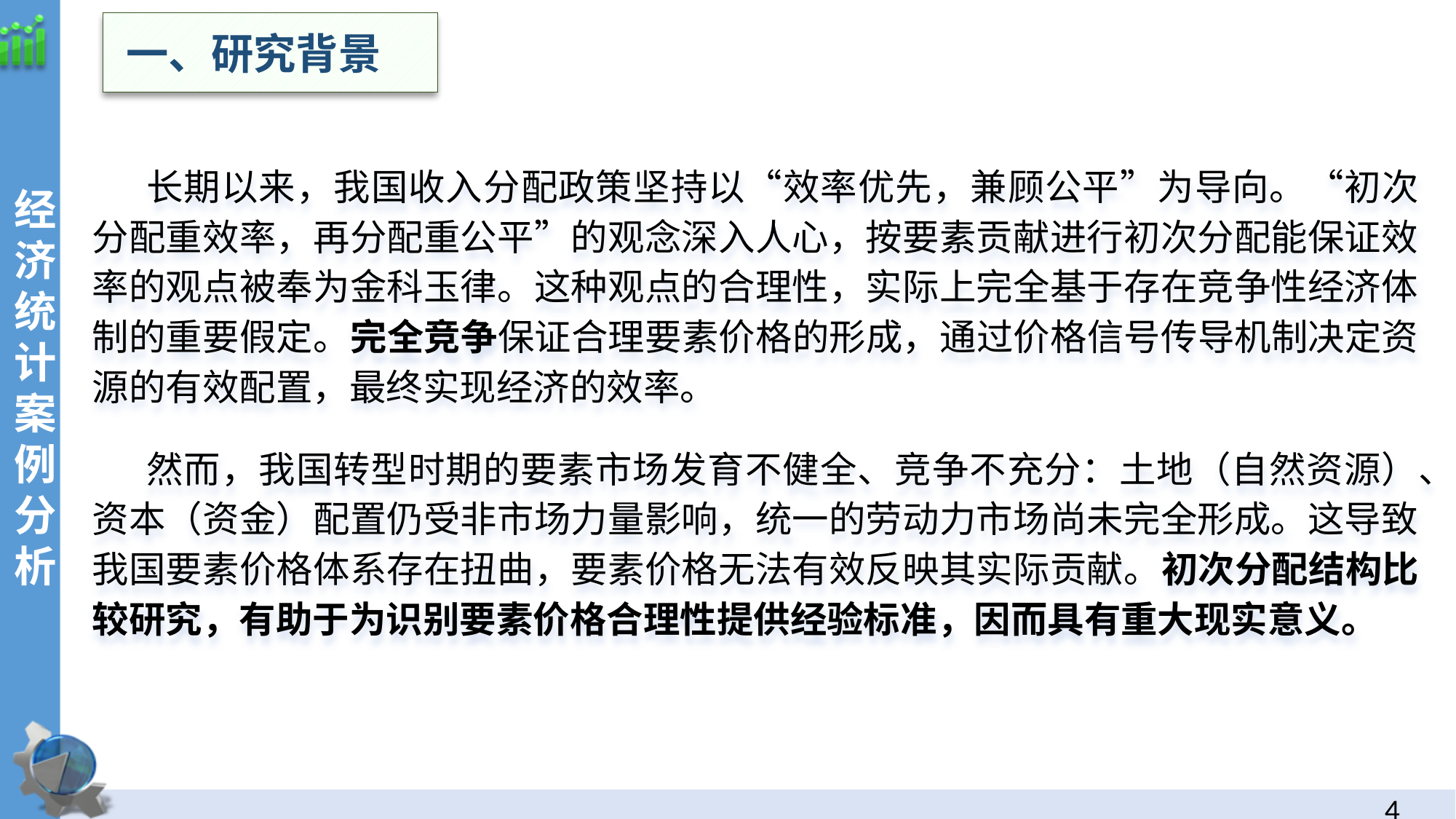

一、研究背景
经济统计案例分析
长期以来，我国收入分配政策坚持以“效率优先，兼顾公平”为导向。“初次分配重效率，再分配重公平”的观念深入人心，按要素贡献进行初次分配能保证效率的观点被奉为金科玉律。这种观点的合理性，实际上完全基于存在竞争性经济体制的重要假定。完全竞争保证合理要素价格的形成，通过价格信号传导机制决定资源的有效配置，最终实现经济的效率。
然而，我国转型时期的要素市场发育不健全、竞争不充分：土地（自然资源）、资本（资金）配置仍受非市场力量影响，统一的劳动力市场尚未完全形成。这导致我国要素价格体系存在扭曲，要素价格无法有效反映其实际贡献。初次分配结构比较研究，有助于为识别要素价格合理性提供经验标准，因而具有重大现实意义。

4